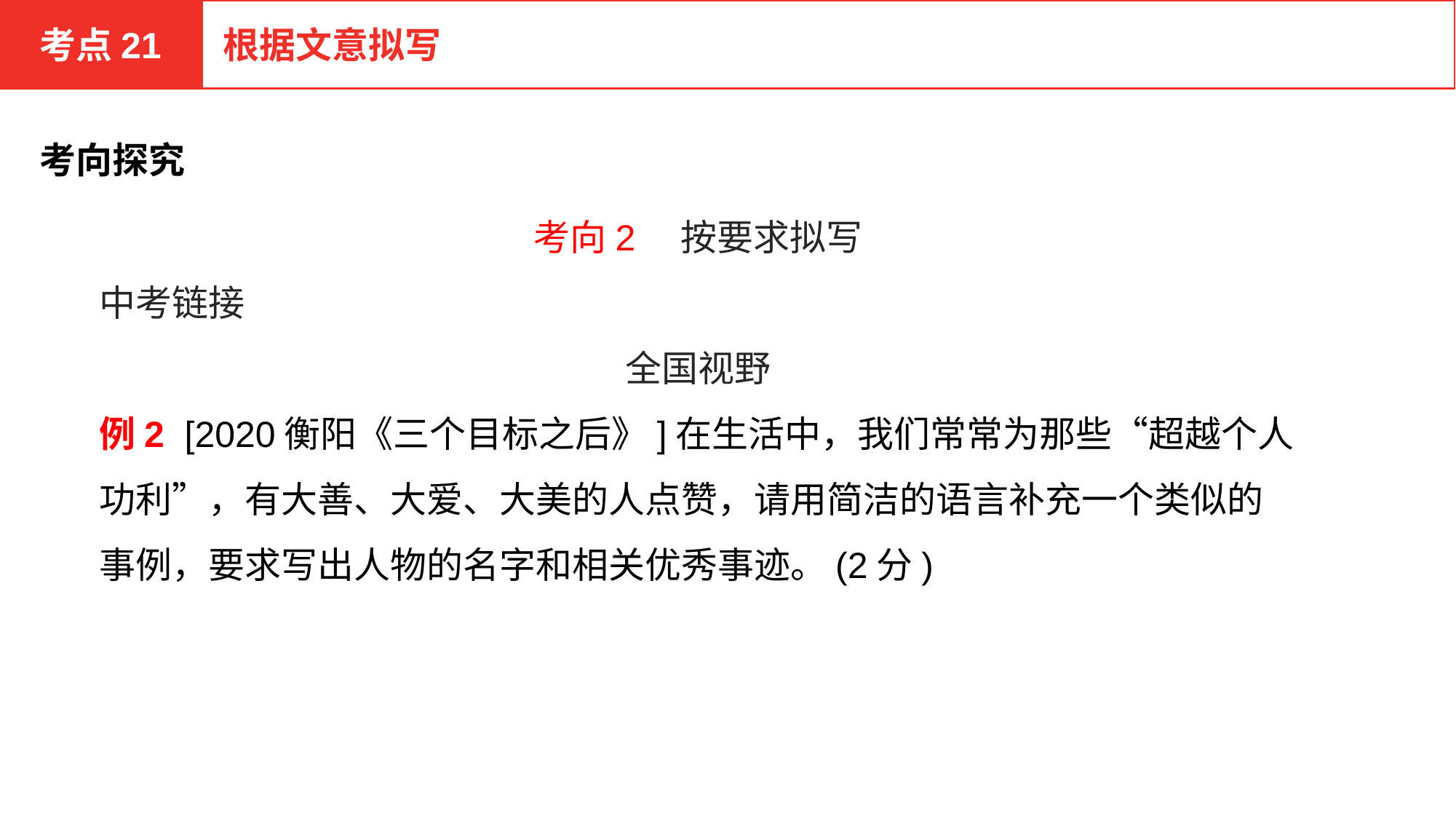

考点21
根据文意拟写
考向探究
考向2　按要求拟写
中考链接
全国视野
例2  [2020衡阳《三个目标之后》]在生活中，我们常常为那些“超越个人功利”，有大善、大爱、大美的人点赞，请用简洁的语言补充一个类似的事例，要求写出人物的名字和相关优秀事迹。(2分)